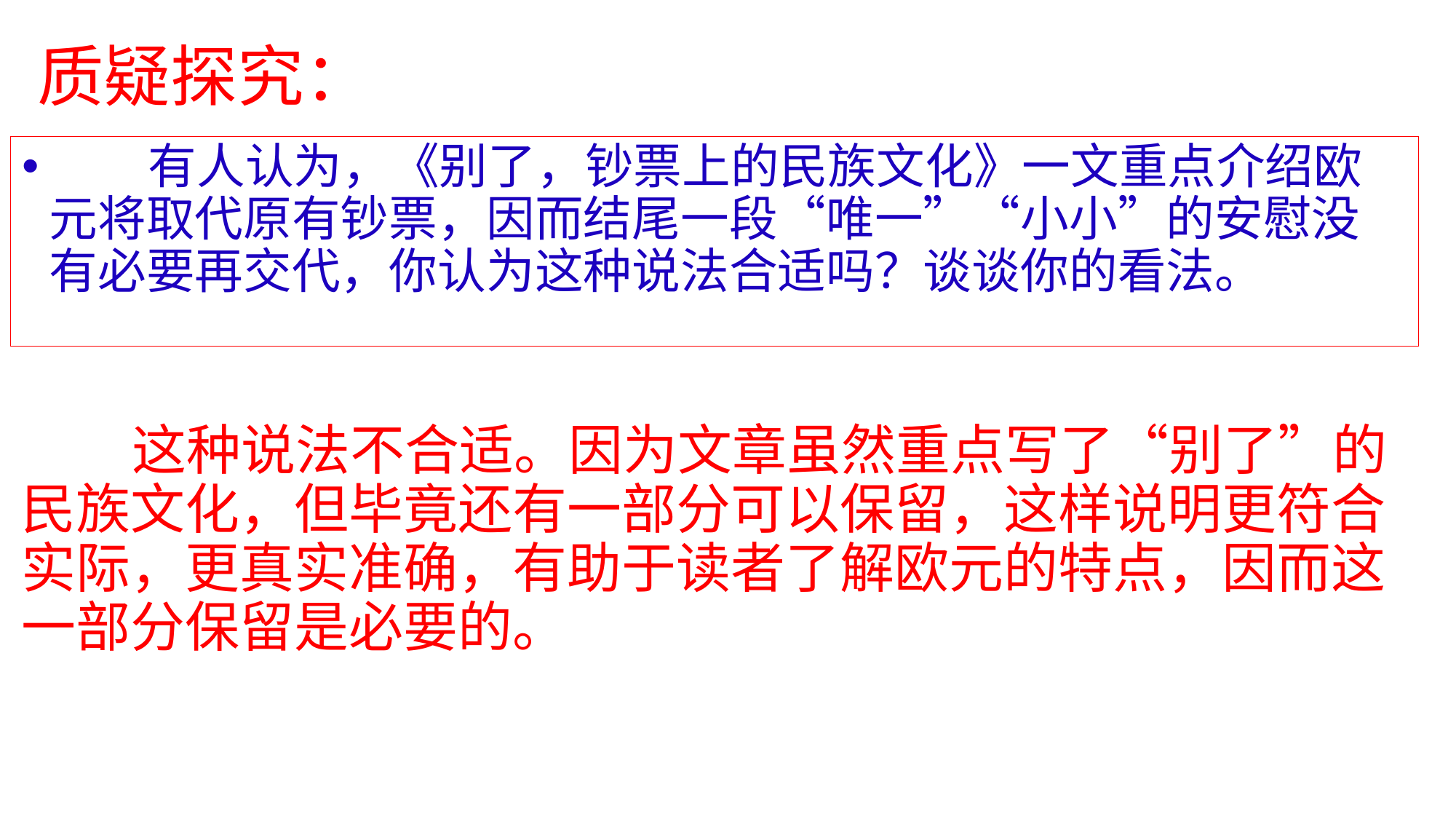

# 质疑探究：
        有人认为，《别了，钞票上的民族文化》一文重点介绍欧元将取代原有钞票，因而结尾一段“唯一”“小小”的安慰没有必要再交代，你认为这种说法合适吗？谈谈你的看法。
        这种说法不合适。因为文章虽然重点写了“别了”的民族文化，但毕竟还有一部分可以保留，这样说明更符合实际，更真实准确，有助于读者了解欧元的特点，因而这一部分保留是必要的。